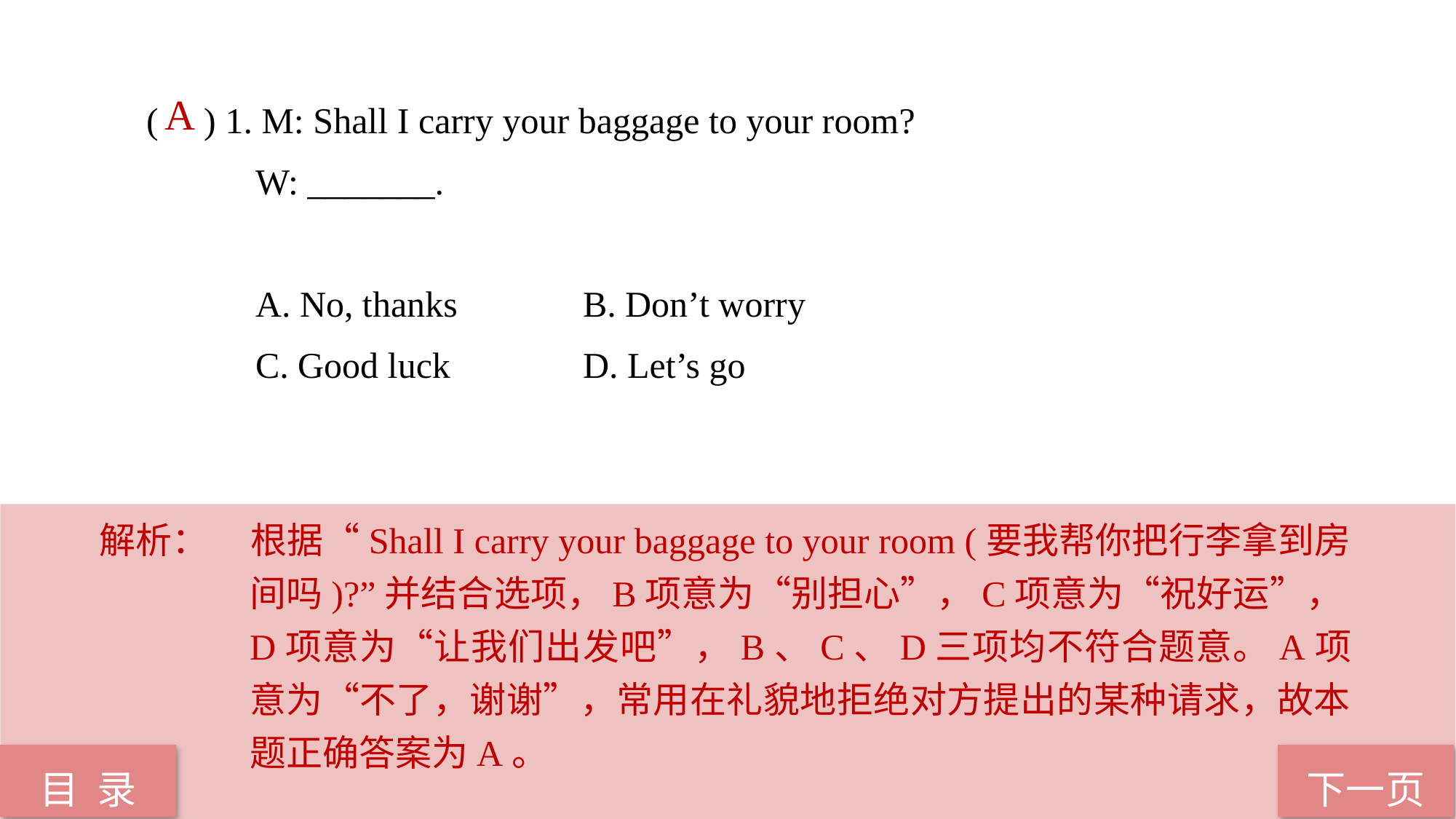

(     ) 1. M: Shall I carry your baggage to your room?
W: _______.

	A. No, thanks 		B. Don’t worry
	C. Good luck 		D. Let’s go
A
解析：	根据“Shall I carry your baggage to your room (要我帮你把行李拿到房间吗)?”并结合选项，B项意为“别担心”，C项意为“祝好运”，D项意为“让我们出发吧”，B、C、D三项均不符合题意。A项意为“不了，谢谢”，常用在礼貌地拒绝对方提出的某种请求，故本题正确答案为A。